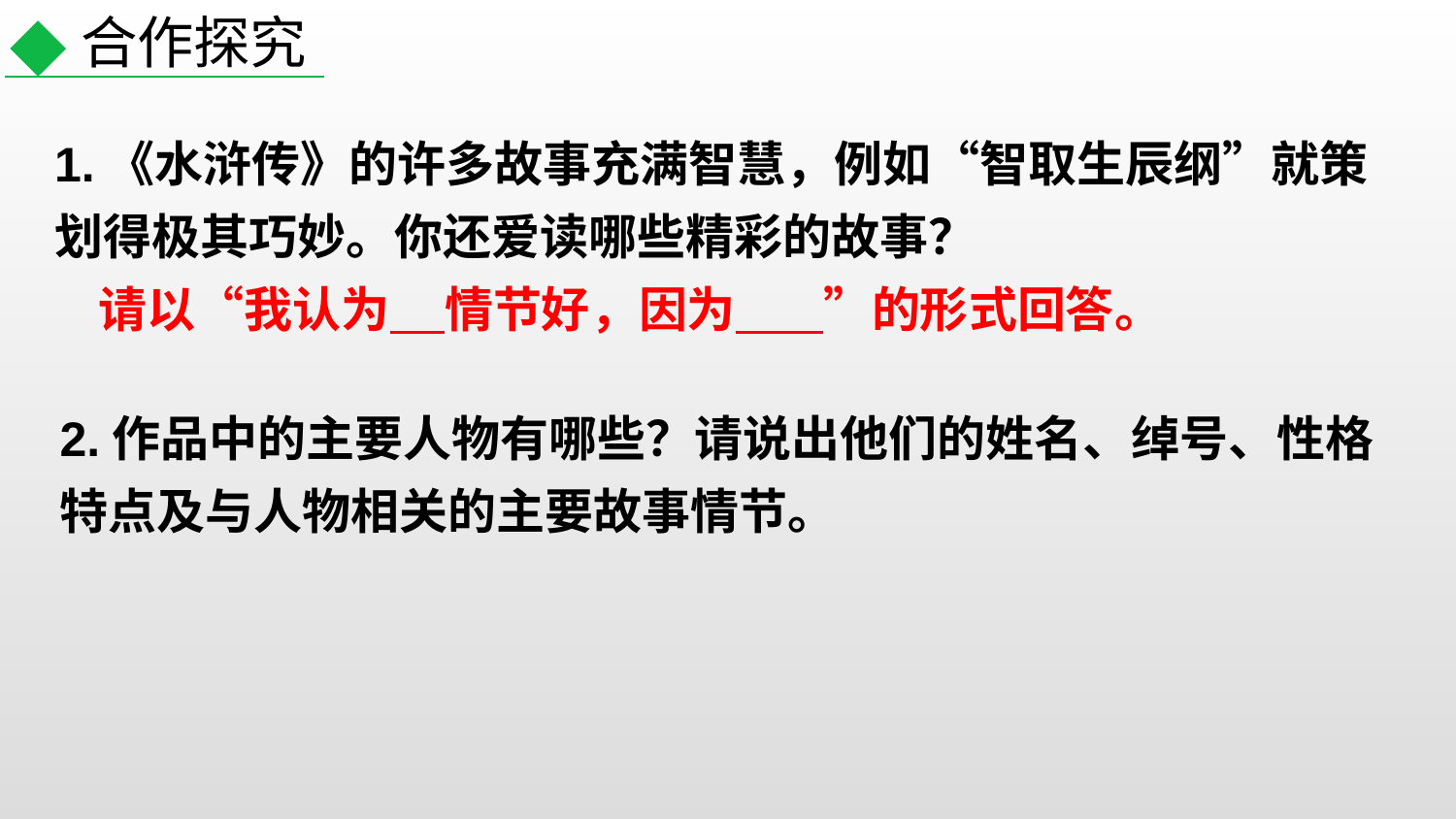

合作探究

1.《水浒传》的许多故事充满智慧，例如“智取生辰纲”就策划得极其巧妙。你还爱读哪些精彩的故事？
   请以“我认为     情节好，因为        ”的形式回答。
2.作品中的主要人物有哪些？请说出他们的姓名、绰号、性格特点及与人物相关的主要故事情节。